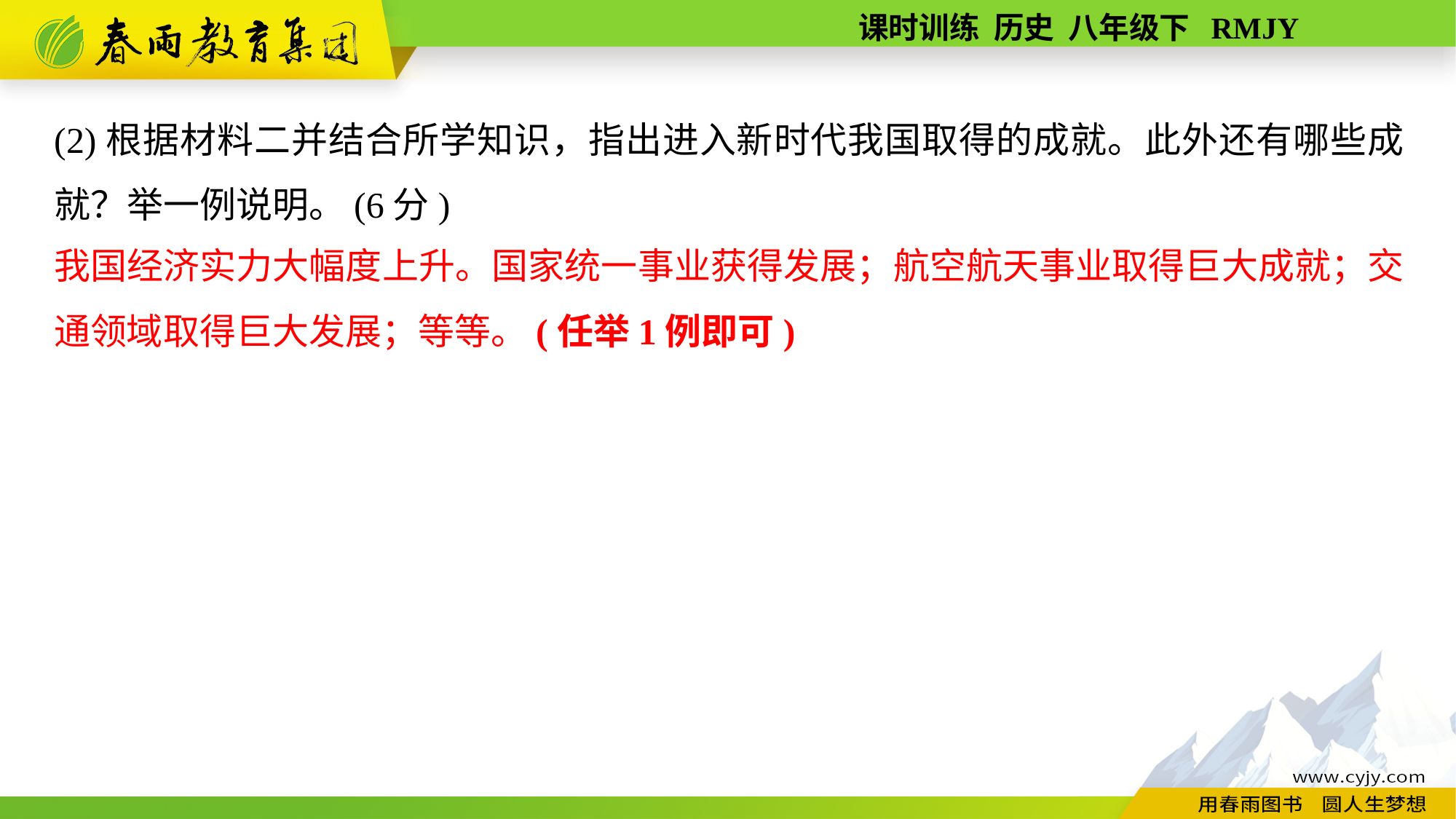

(2)根据材料二并结合所学知识，指出进入新时代我国取得的成就。此外还有哪些成就？举一例说明。(6分)
我国经济实力大幅度上升。国家统一事业获得发展；航空航天事业取得巨大成就；交通领域取得巨大发展；等等。(任举1例即可)